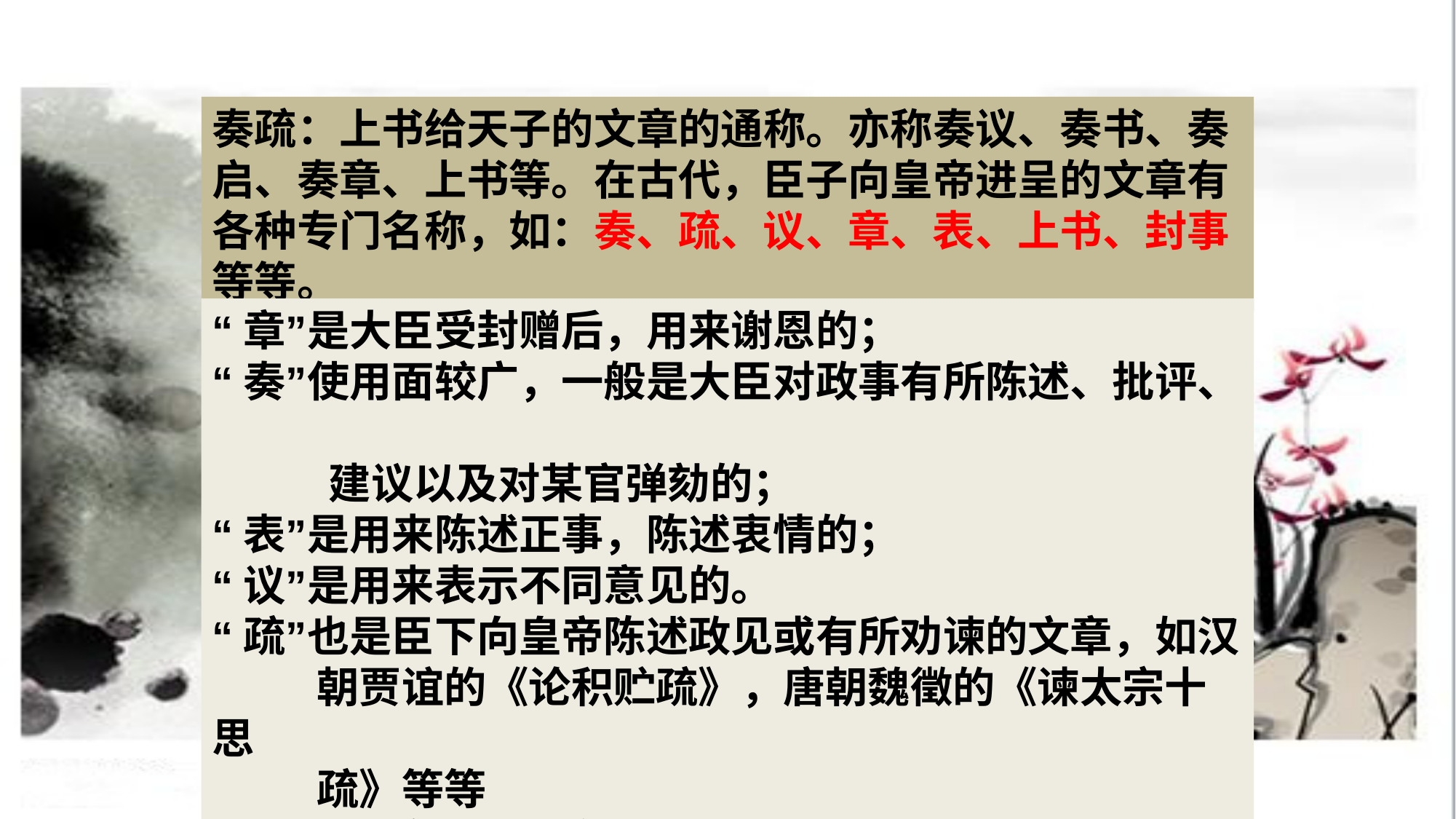

奏疏：上书给天子的文章的通称。亦称奏议、奏书、奏启、奏章、上书等。在古代，臣子向皇帝进呈的文章有各种专门名称，如：奏、疏、议、章、表、上书、封事等等。

“章”是大臣受封赠后，用来谢恩的；
“奏”使用面较广，一般是大臣对政事有所陈述、批评、
         建议以及对某官弹劾的；
“表”是用来陈述正事，陈述衷情的；
“议”是用来表示不同意见的。
“疏”也是臣下向皇帝陈述政见或有所劝谏的文章，如汉
        朝贾谊的《论积贮疏》，唐朝魏徵的《谏太宗十思
        疏》等等
“封事”是密封的奏章。